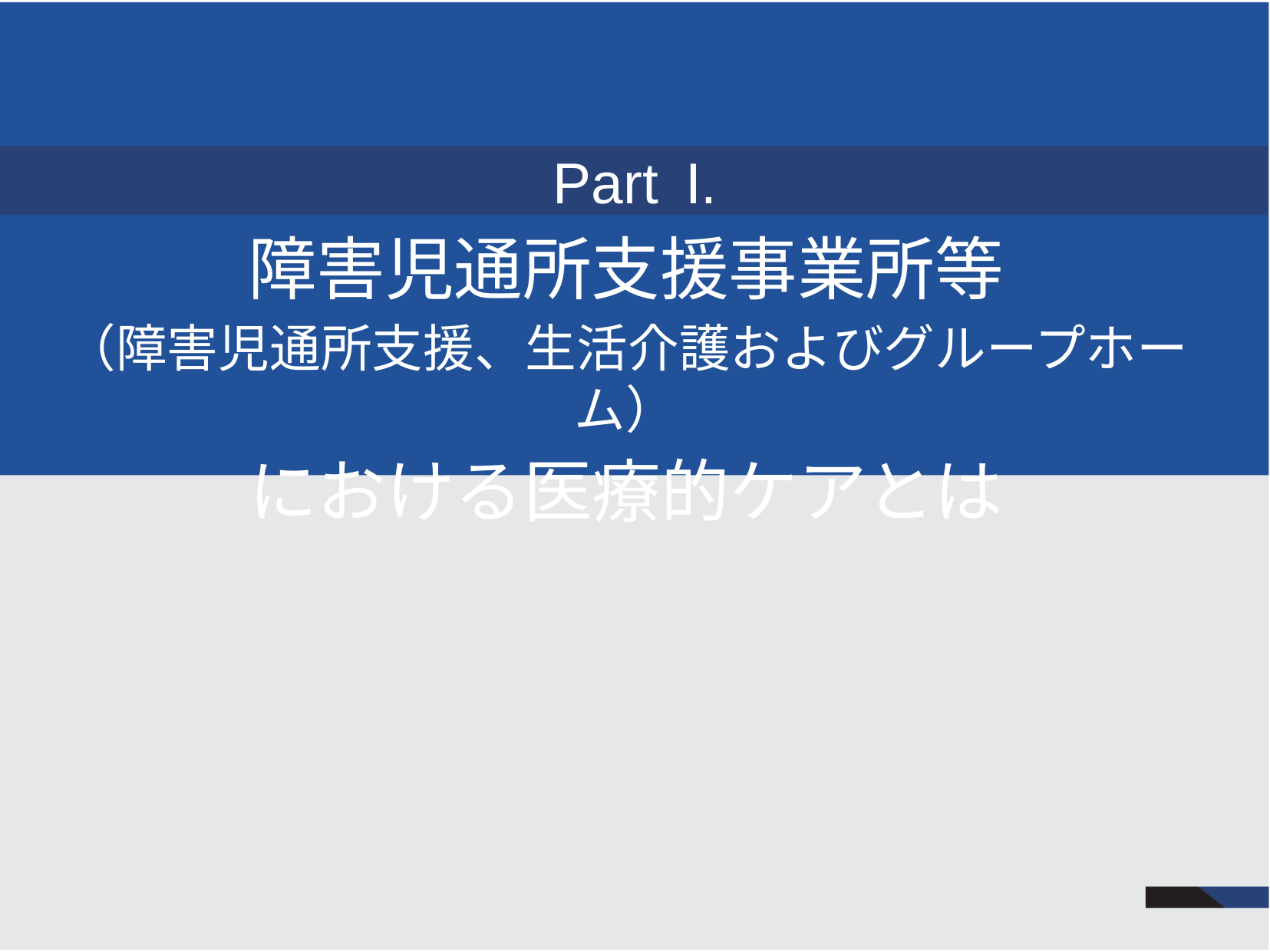

# Part	I.

障害児通所支援事業所等
（障害児通所支援、生活介護およびグループホーム）
における医療的ケアとは

2